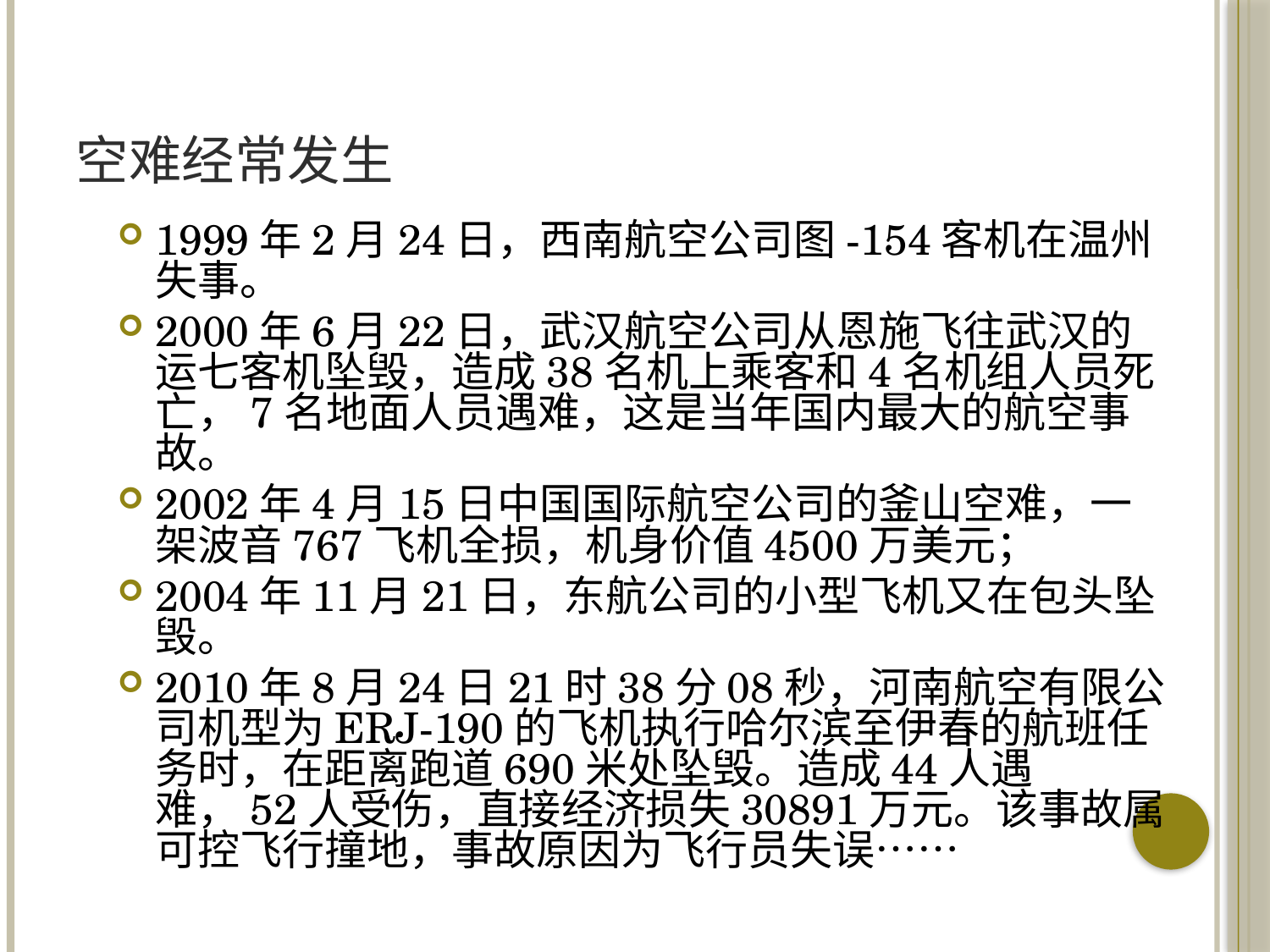

# 空难经常发生
1999年2月24日，西南航空公司图-154客机在温州失事。
2000年6月22日，武汉航空公司从恩施飞往武汉的运七客机坠毁，造成38名机上乘客和4名机组人员死亡，7名地面人员遇难，这是当年国内最大的航空事故。
2002年4月15日中国国际航空公司的釜山空难，一架波音767飞机全损，机身价值4500万美元；
2004年11月21日，东航公司的小型飞机又在包头坠毁。
2010年8月24日21时38分08秒，河南航空有限公司机型为ERJ-190的飞机执行哈尔滨至伊春的航班任务时，在距离跑道690米处坠毁。造成44人遇难，52人受伤，直接经济损失30891万元。该事故属可控飞行撞地，事故原因为飞行员失误……